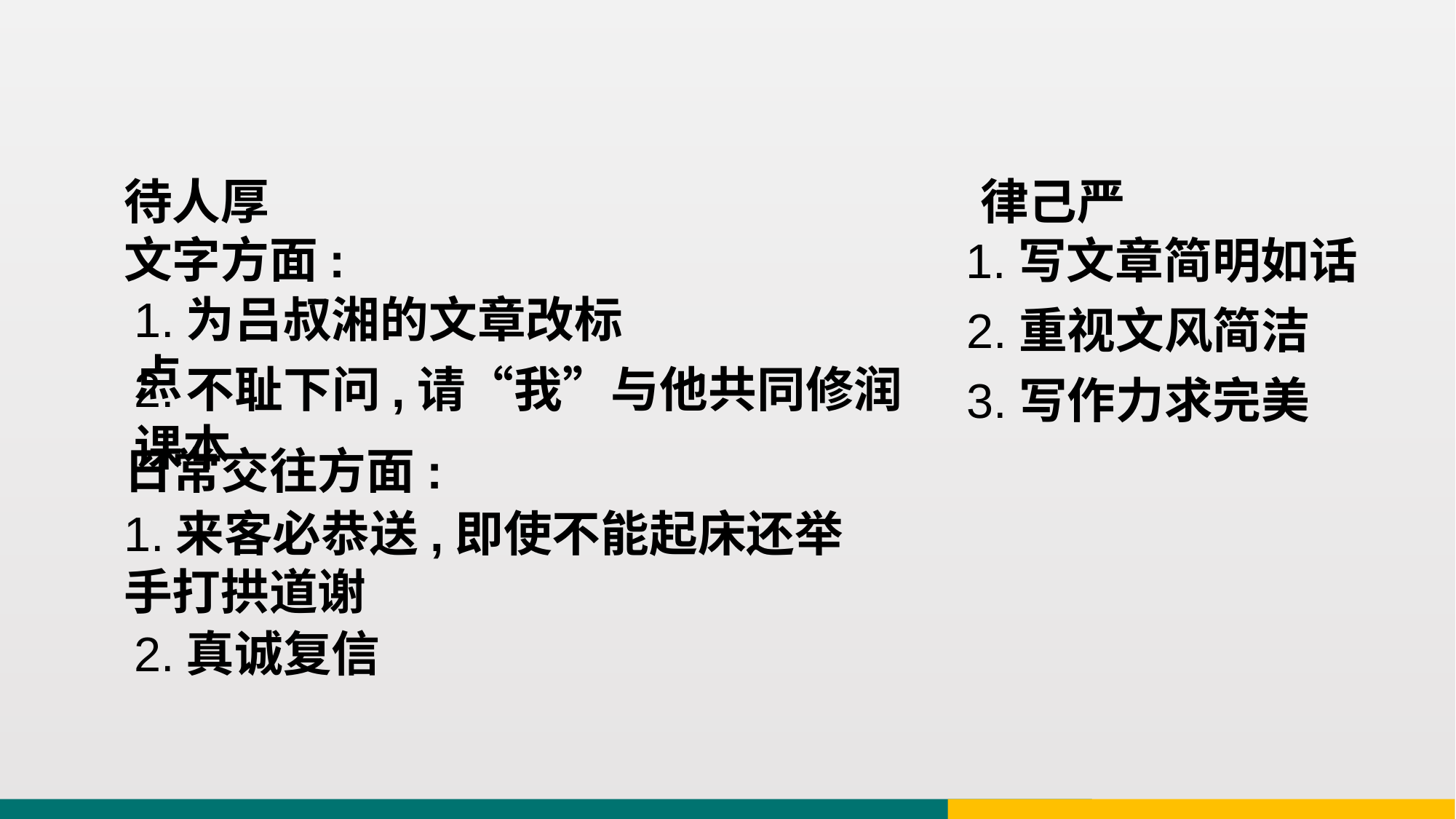

待人厚
文字方面:

日常交往方面:
律己严
1.写文章简明如话
1.为吕叔湘的文章改标点
2.重视文风简洁
2.不耻下问,请“我”与他共同修润课本
3.写作力求完美
1.来客必恭送,即使不能起床还举手打拱道谢
2.真诚复信